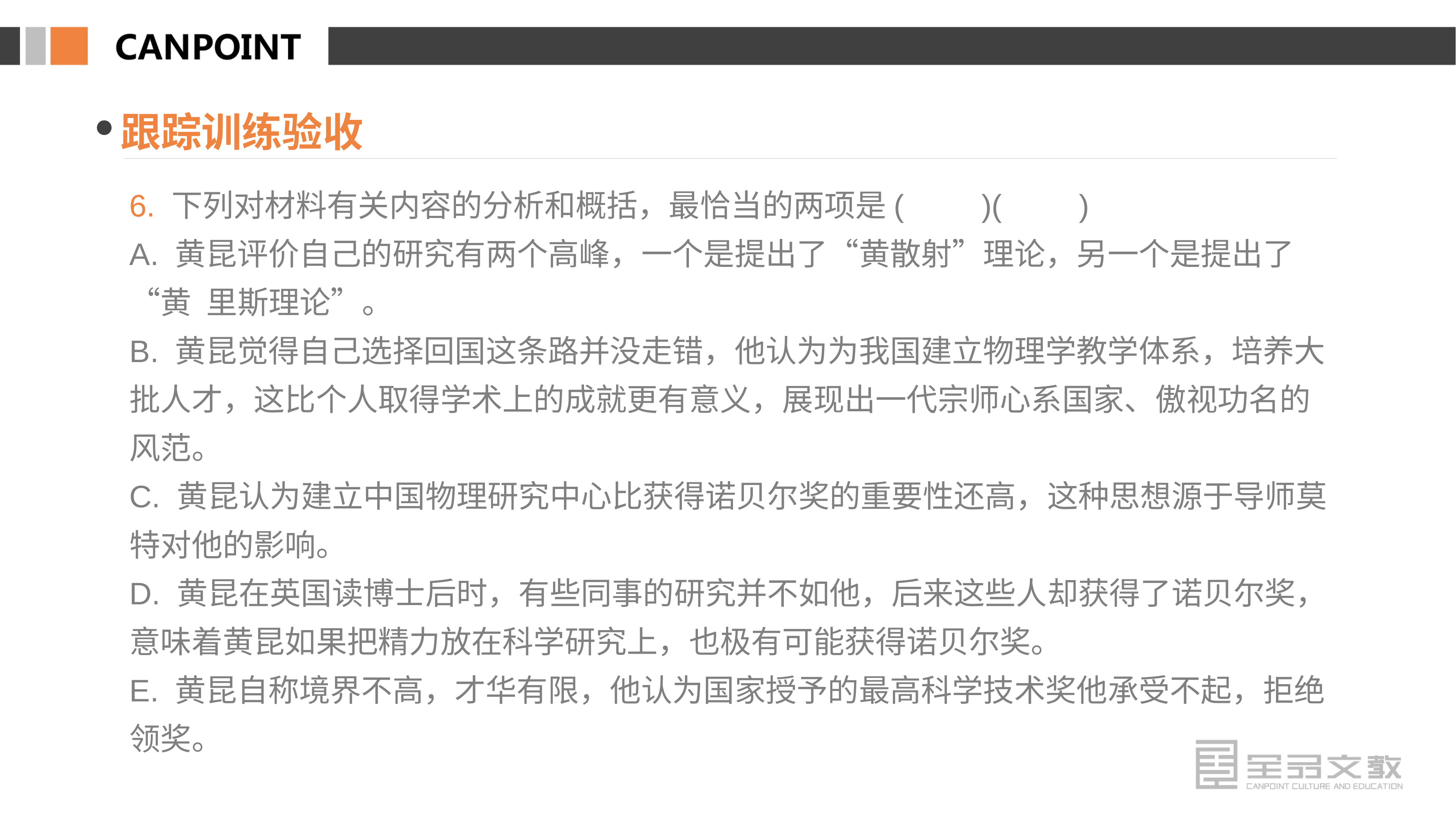

跟踪训练验收

6. 下列对材料有关内容的分析和概括，最恰当的两项是(　　)(　　)
A. 黄昆评价自己的研究有两个高峰，一个是提出了“黄散射”理论，另一个是提出了“黄­里斯理论”。
B. 黄昆觉得自己选择回国这条路并没走错，他认为为我国建立物理学教学体系，培养大批人才，这比个人取得学术上的成就更有意义，展现出一代宗师心系国家、傲视功名的风范。
C. 黄昆认为建立中国物理研究中心比获得诺贝尔奖的重要性还高，这种思想源于导师莫特对他的影响。
D. 黄昆在英国读博士后时，有些同事的研究并不如他，后来这些人却获得了诺贝尔奖，意味着黄昆如果把精力放在科学研究上，也极有可能获得诺贝尔奖。
E. 黄昆自称境界不高，才华有限，他认为国家授予的最高科学技术奖他承受不起，拒绝领奖。